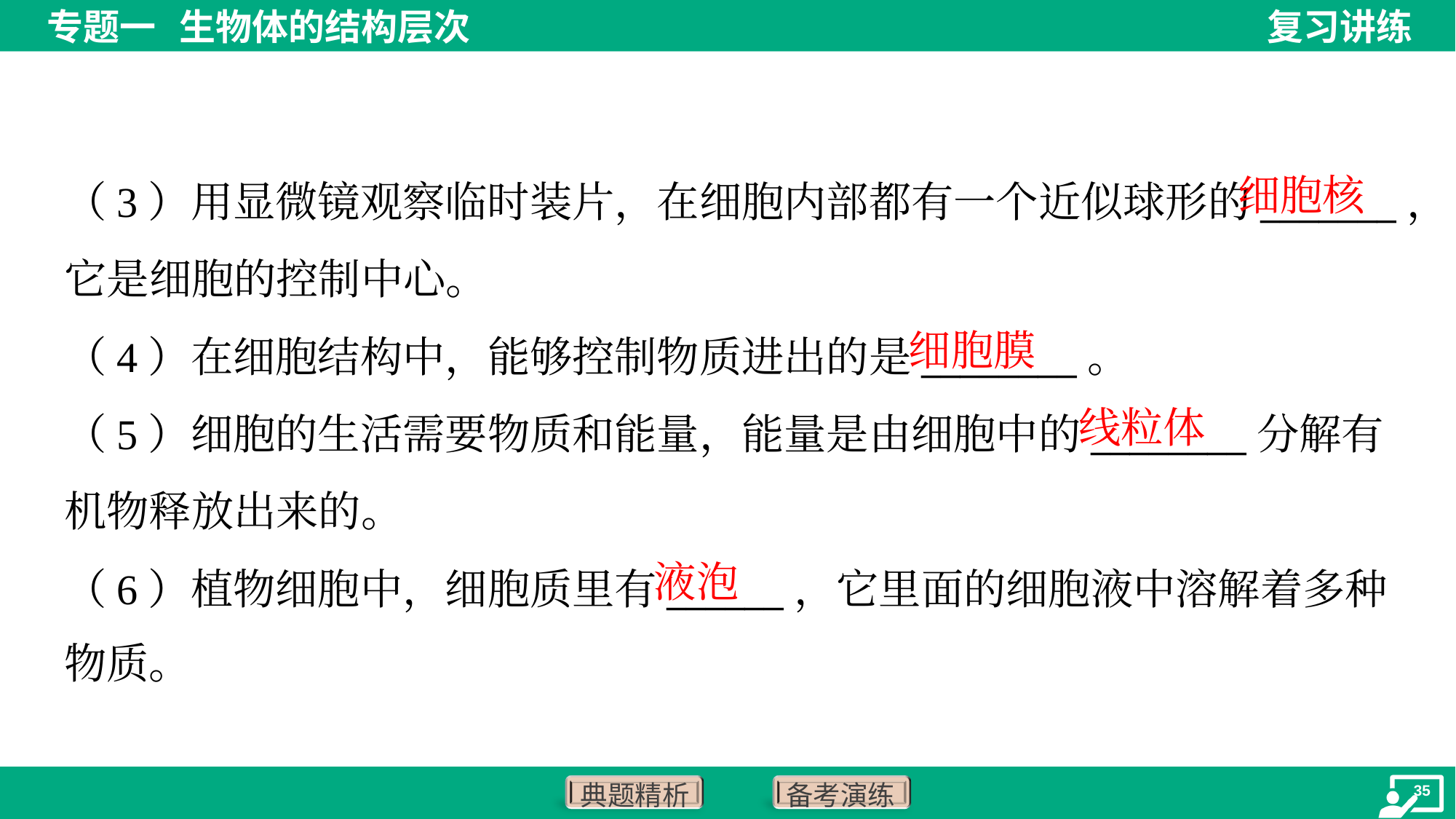

细胞核
（3）用显微镜观察临时装片，在细胞内部都有一个近似球形的_______，
它是细胞的控制中心。
（4）在细胞结构中，能够控制物质进出的是________。
（5）细胞的生活需要物质和能量，能量是由细胞中的________分解有
机物释放出来的。
（6）植物细胞中，细胞质里有______，它里面的细胞液中溶解着多种
物质。
细胞膜
线粒体
液泡